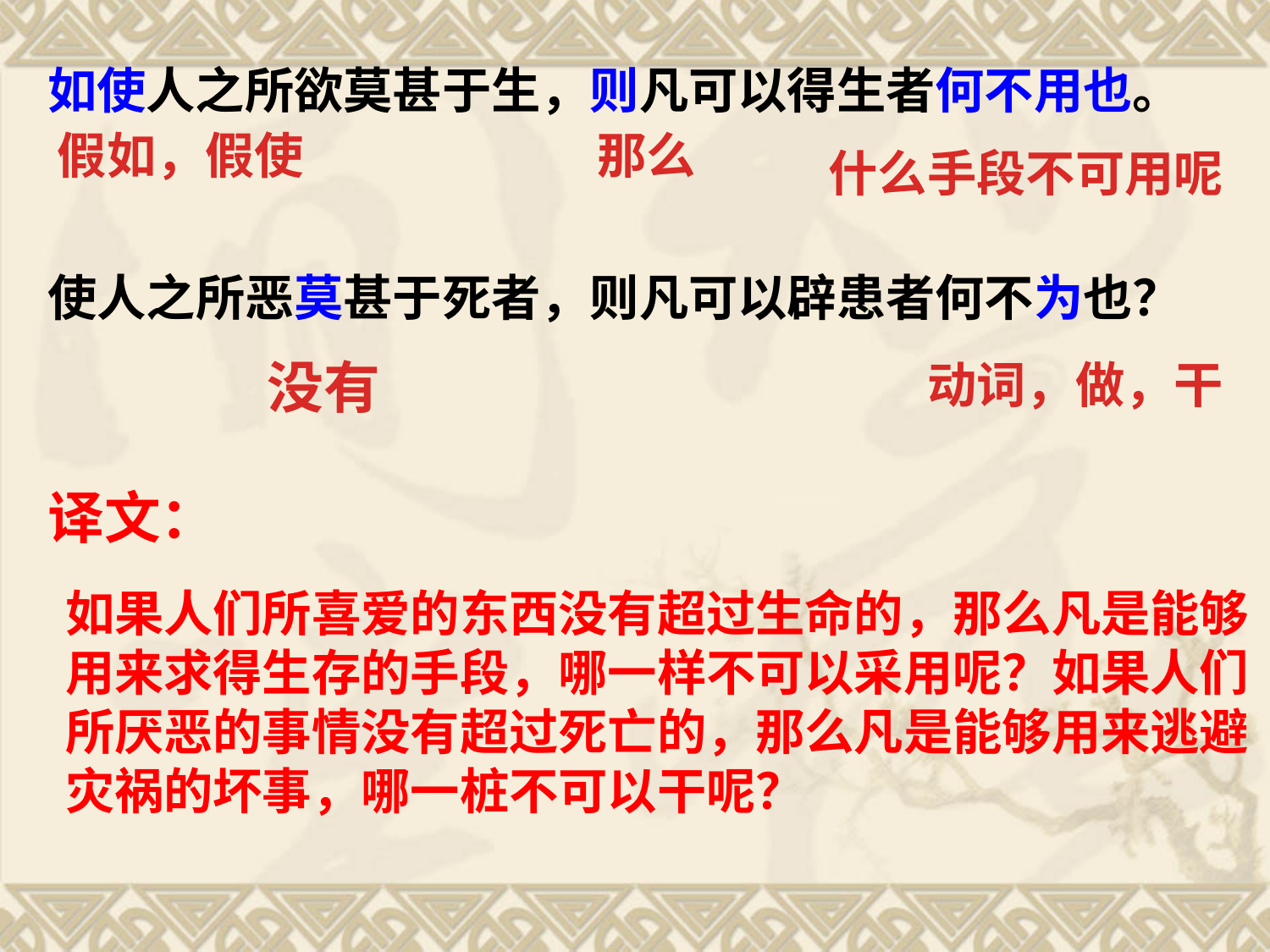

如使人之所欲莫甚于生，则凡可以得生者何不用也。

使人之所恶莫甚于死者，则凡可以辟患者何不为也？

假如，假使
那么
什么手段不可用呢
没有
动词，做，干
译文：
如果人们所喜爱的东西没有超过生命的，那么凡是能够用来求得生存的手段，哪一样不可以采用呢？如果人们所厌恶的事情没有超过死亡的，那么凡是能够用来逃避灾祸的坏事，哪一桩不可以干呢？